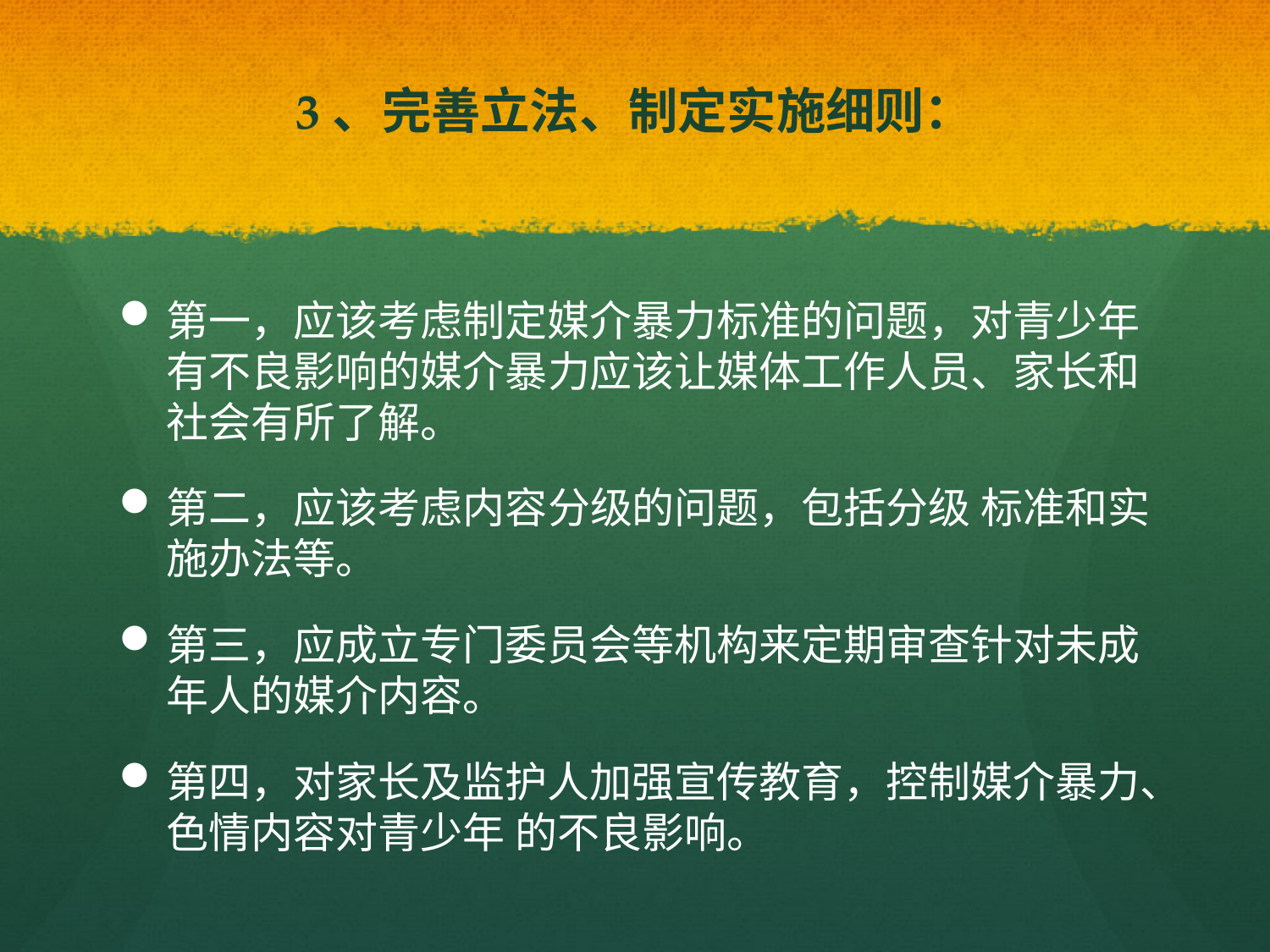

# 3、完善立法、制定实施细则：
第一，应该考虑制定媒介暴力标准的问题，对青少年有不良影响的媒介暴力应该让媒体工作人员、家长和社会有所了解。
第二，应该考虑内容分级的问题，包括分级 标准和实施办法等。
第三，应成立专门委员会等机构来定期审查针对未成年人的媒介内容。
第四，对家长及监护人加强宣传教育，控制媒介暴力、色情内容对青少年 的不良影响。